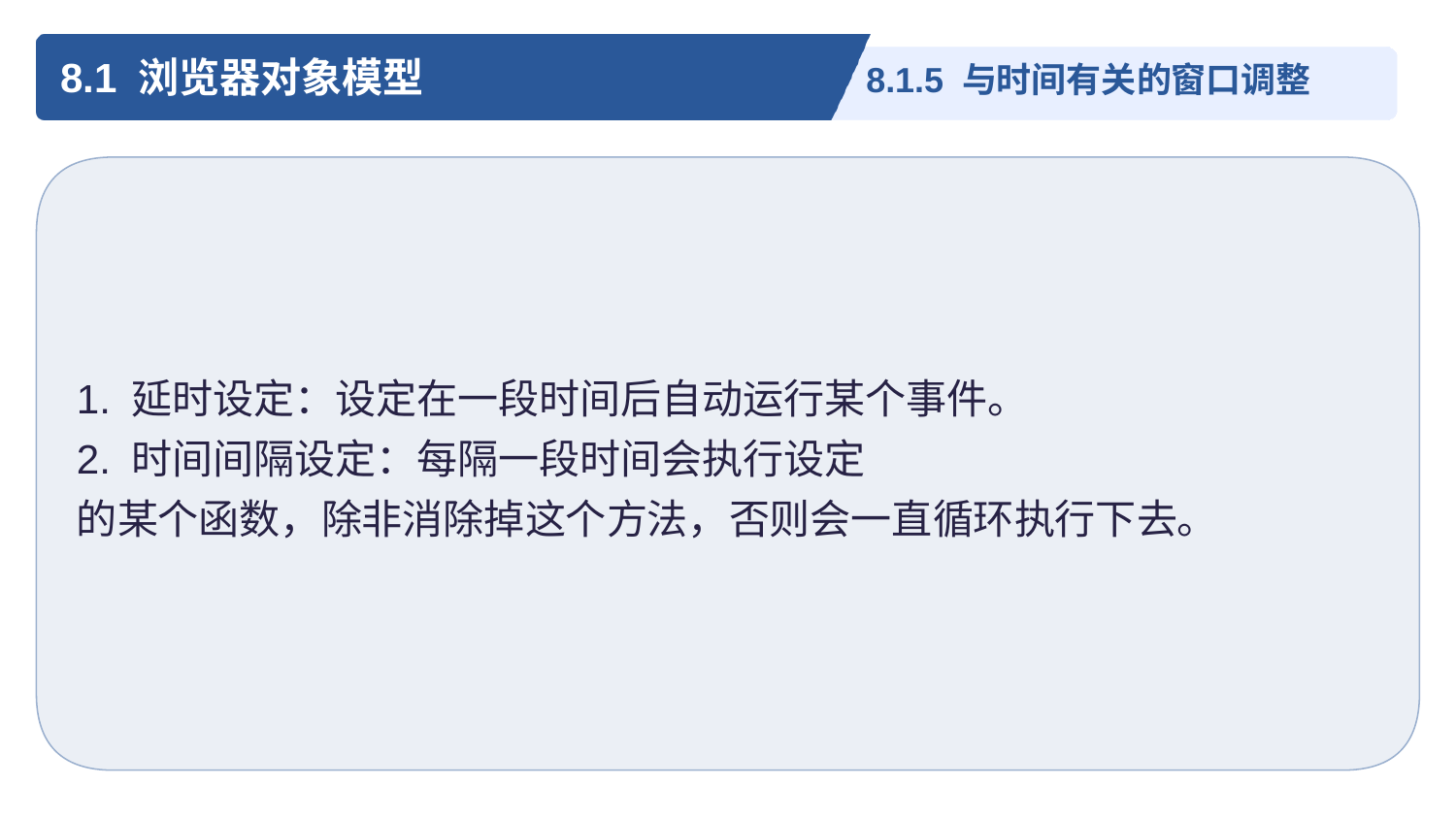

8.1 浏览器对象模型
8.1.5 与时间有关的窗口调整

1. 延时设定：设定在一段时间后自动运行某个事件。
2. 时间间隔设定：每隔一段时间会执行设定
的某个函数，除非消除掉这个方法，否则会一直循环执行下去。